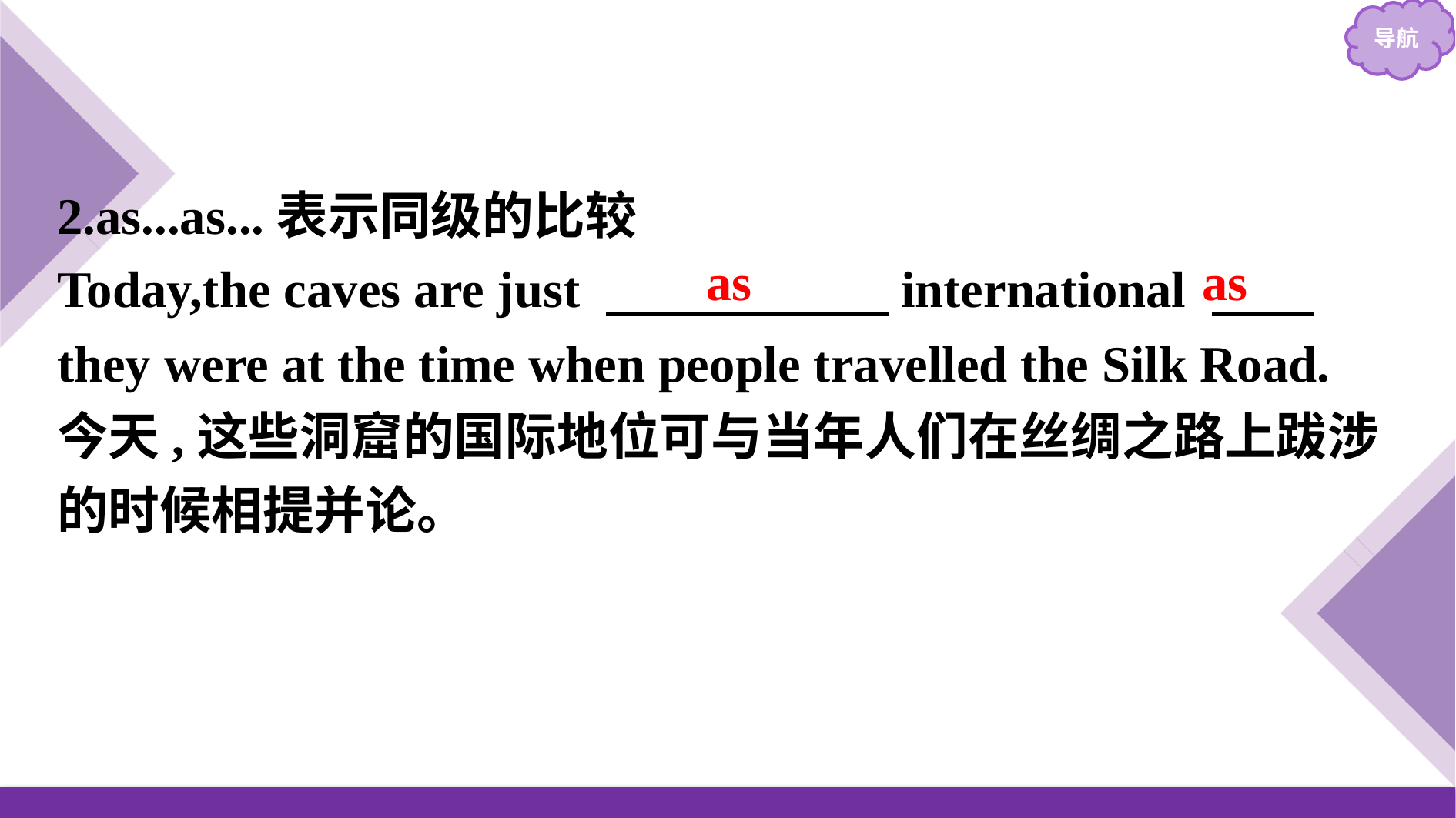

2.as...as...表示同级的比较
Today,the caves are just 　　　　　 international 　　they were at the time when people travelled the Silk Road.
今天,这些洞窟的国际地位可与当年人们在丝绸之路上跋涉的时候相提并论。
as
as